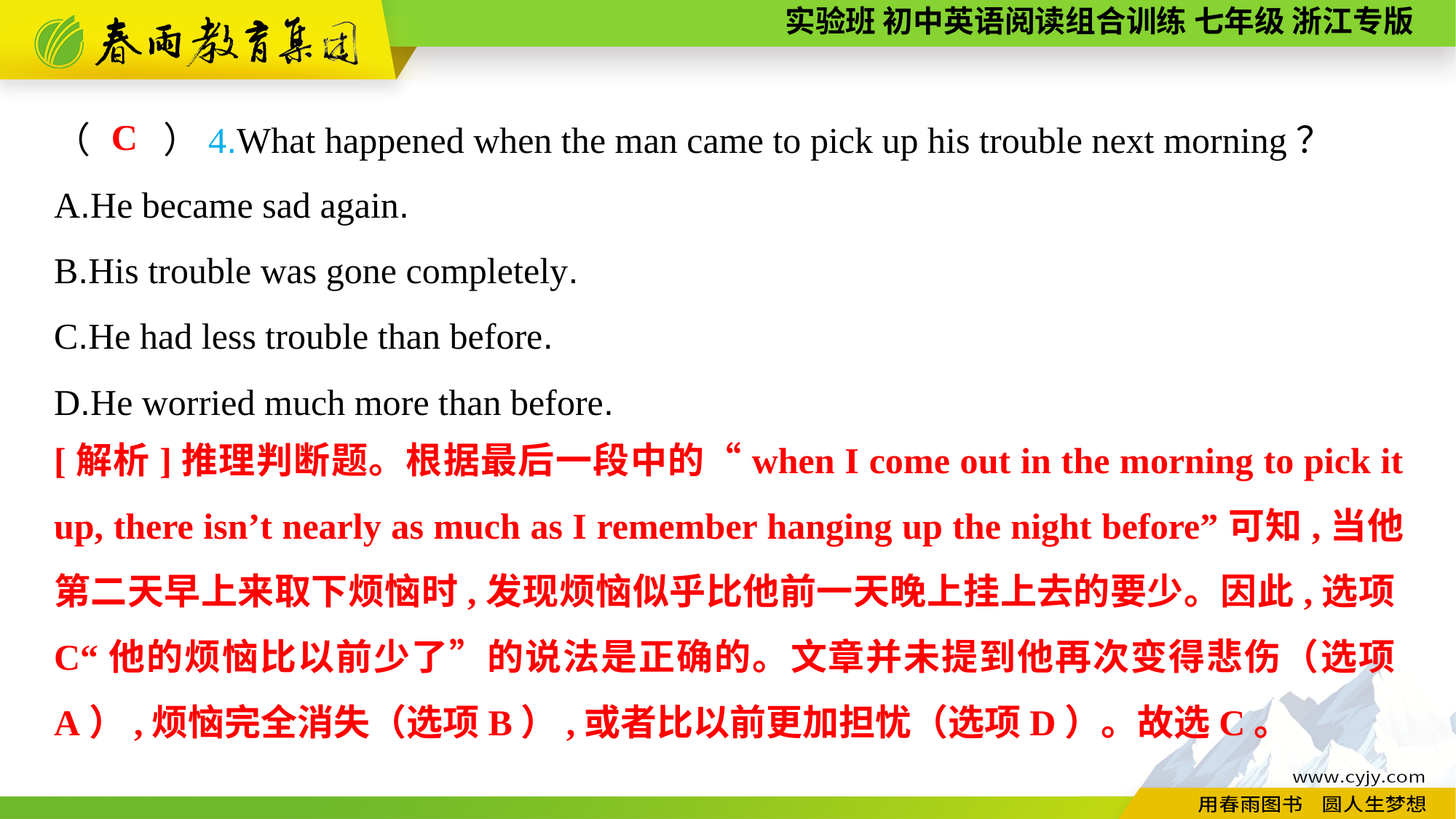

（　　）4.What happened when the man came to pick up his trouble next morning？
A.He became sad again.
B.His trouble was gone completely.
C.He had less trouble than before.
D.He worried much more than before.
C
[解析]推理判断题。根据最后一段中的“when I come out in the morning to pick it up, there isn’t nearly as much as I remember hanging up the night before”可知,当他第二天早上来取下烦恼时,发现烦恼似乎比他前一天晚上挂上去的要少。因此,选项C“他的烦恼比以前少了”的说法是正确的。文章并未提到他再次变得悲伤（选项A）,烦恼完全消失（选项B）,或者比以前更加担忧（选项D）。故选C。